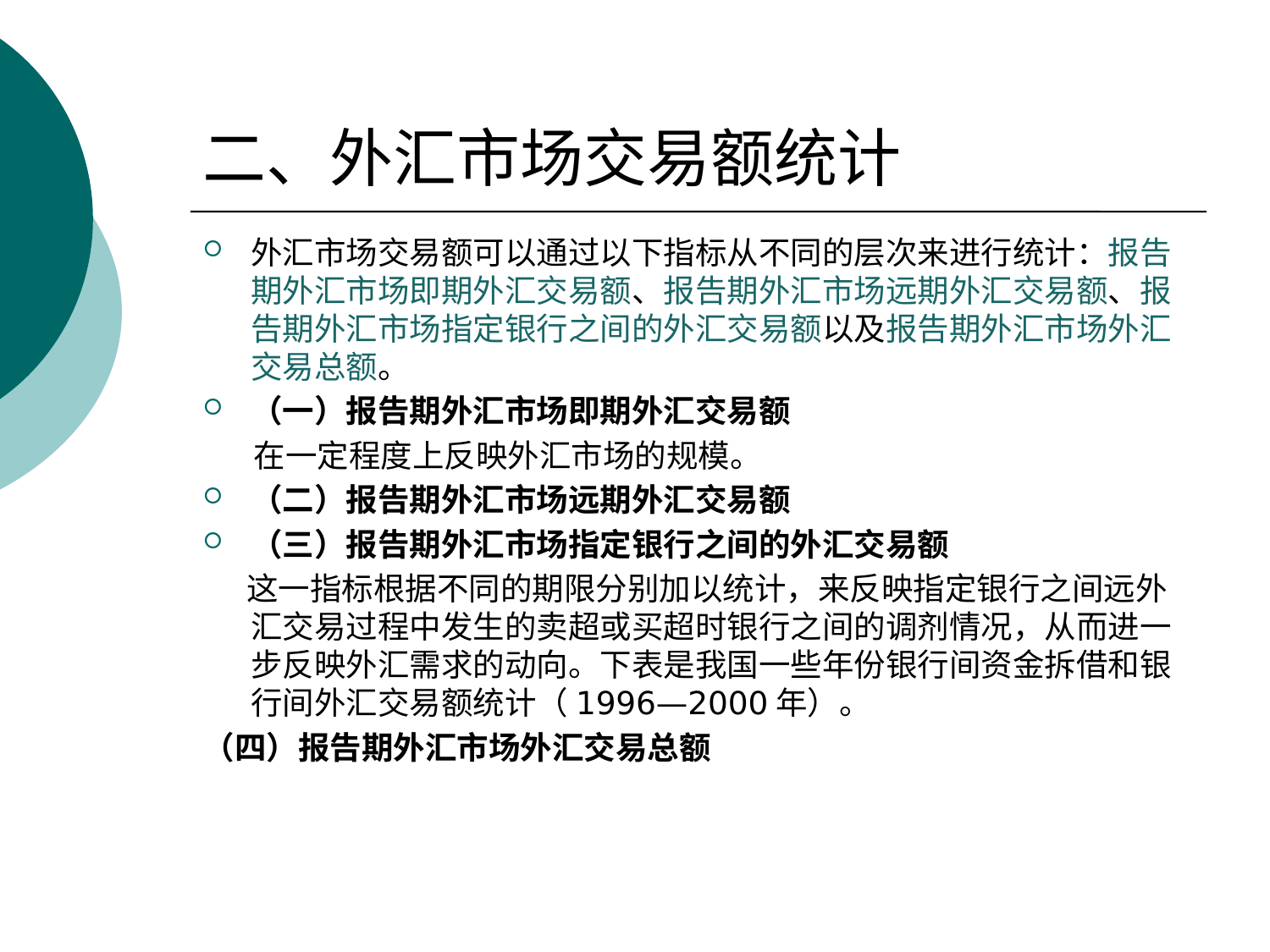

# 二、外汇市场交易额统计
外汇市场交易额可以通过以下指标从不同的层次来进行统计：报告期外汇市场即期外汇交易额、报告期外汇市场远期外汇交易额、报告期外汇市场指定银行之间的外汇交易额以及报告期外汇市场外汇交易总额。
（一）报告期外汇市场即期外汇交易额
      在一定程度上反映外汇市场的规模。
（二）报告期外汇市场远期外汇交易额
（三）报告期外汇市场指定银行之间的外汇交易额
     这一指标根据不同的期限分别加以统计，来反映指定银行之间远外汇交易过程中发生的卖超或买超时银行之间的调剂情况，从而进一步反映外汇需求的动向。下表是我国一些年份银行间资金拆借和银行间外汇交易额统计（1996—2000年）。
（四）报告期外汇市场外汇交易总额